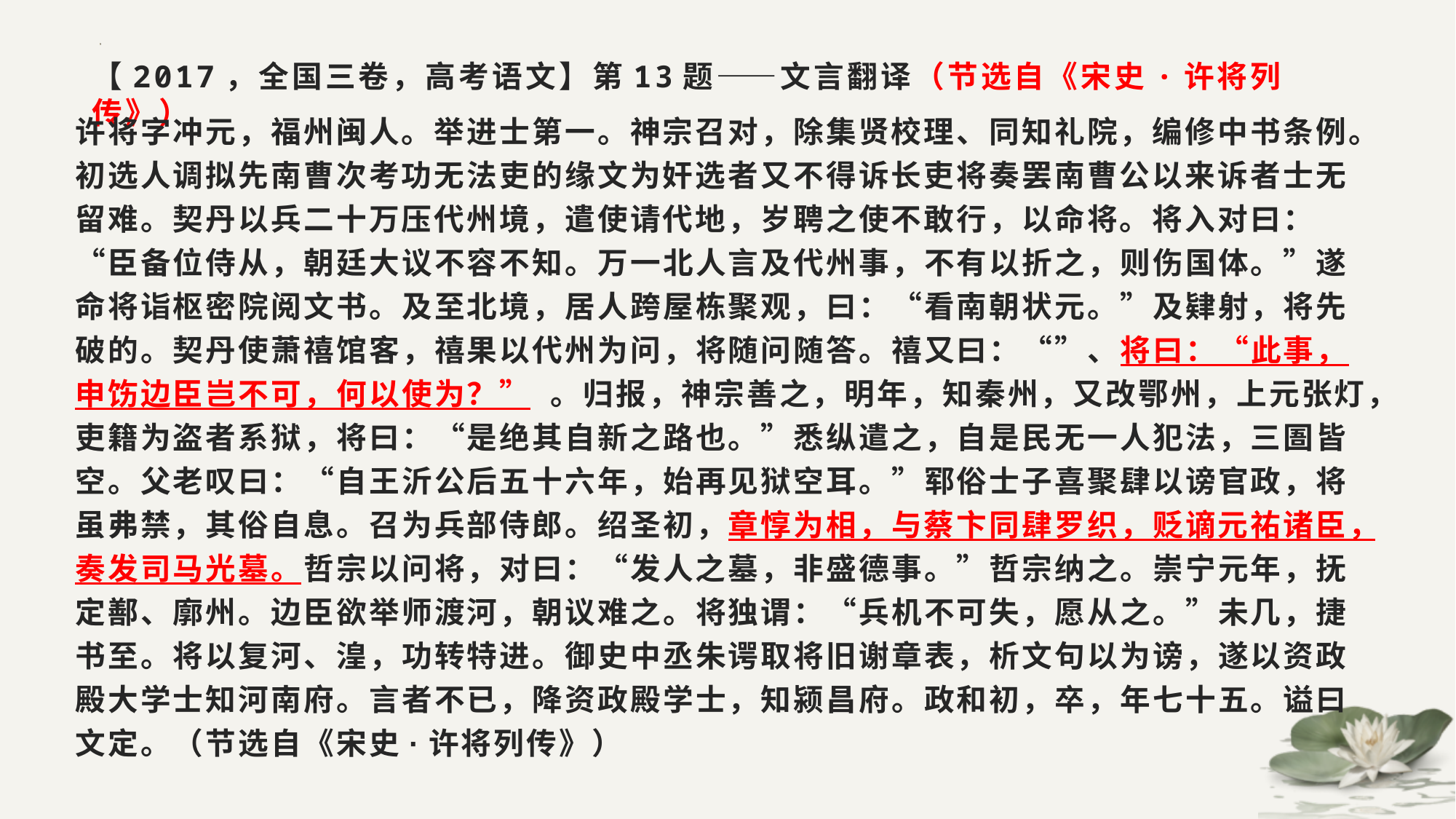

# 【2017，全国三卷，高考语文】第13题——文言翻译（节选自《宋史·许将列传》）
许将字冲元，福州闽人。举进士第一。神宗召对，除集贤校理、同知礼院，编修中书条例。初选人调拟先南曹次考功无法吏的缘文为奸选者又不得诉长吏将奏罢南曹公以来诉者士无留难。契丹以兵二十万压代州境，遣使请代地，岁聘之使不敢行，以命将。将入对曰：“臣备位侍从，朝廷大议不容不知。万一北人言及代州事，不有以折之，则伤国体。”遂命将诣枢密院阅文书。及至北境，居人跨屋栋聚观，曰：“看南朝状元。”及肄射，将先破的。契丹使萧禧馆客，禧果以代州为问，将随问随答。禧又曰：“”、将曰：“此事，申饬边臣岂不可，何以使为？”  。归报，神宗善之，明年，知秦州，又改鄂州，上元张灯，吏籍为盗者系狱，将曰：“是绝其自新之路也。”悉纵遣之，自是民无一人犯法，三圄皆空。父老叹曰：“自王沂公后五十六年，始再见狱空耳。”郓俗士子喜聚肆以谤官政，将虽弗禁，其俗自息。召为兵部侍郎。绍圣初，章惇为相，与蔡卞同肆罗织，贬谪元祐诸臣，奏发司马光墓。哲宗以问将，对曰：“发人之墓，非盛德事。”哲宗纳之。崇宁元年，抚定鄯、廓州。边臣欲举师渡河，朝议难之。将独谓：“兵机不可失，愿从之。”未几，捷书至。将以复河、湟，功转特进。御史中丞朱谔取将旧谢章表，析文句以为谤，遂以资政殿大学士知河南府。言者不已，降资政殿学士，知颍昌府。政和初，卒，年七十五。谥曰文定。（节选自《宋史·许将列传》）